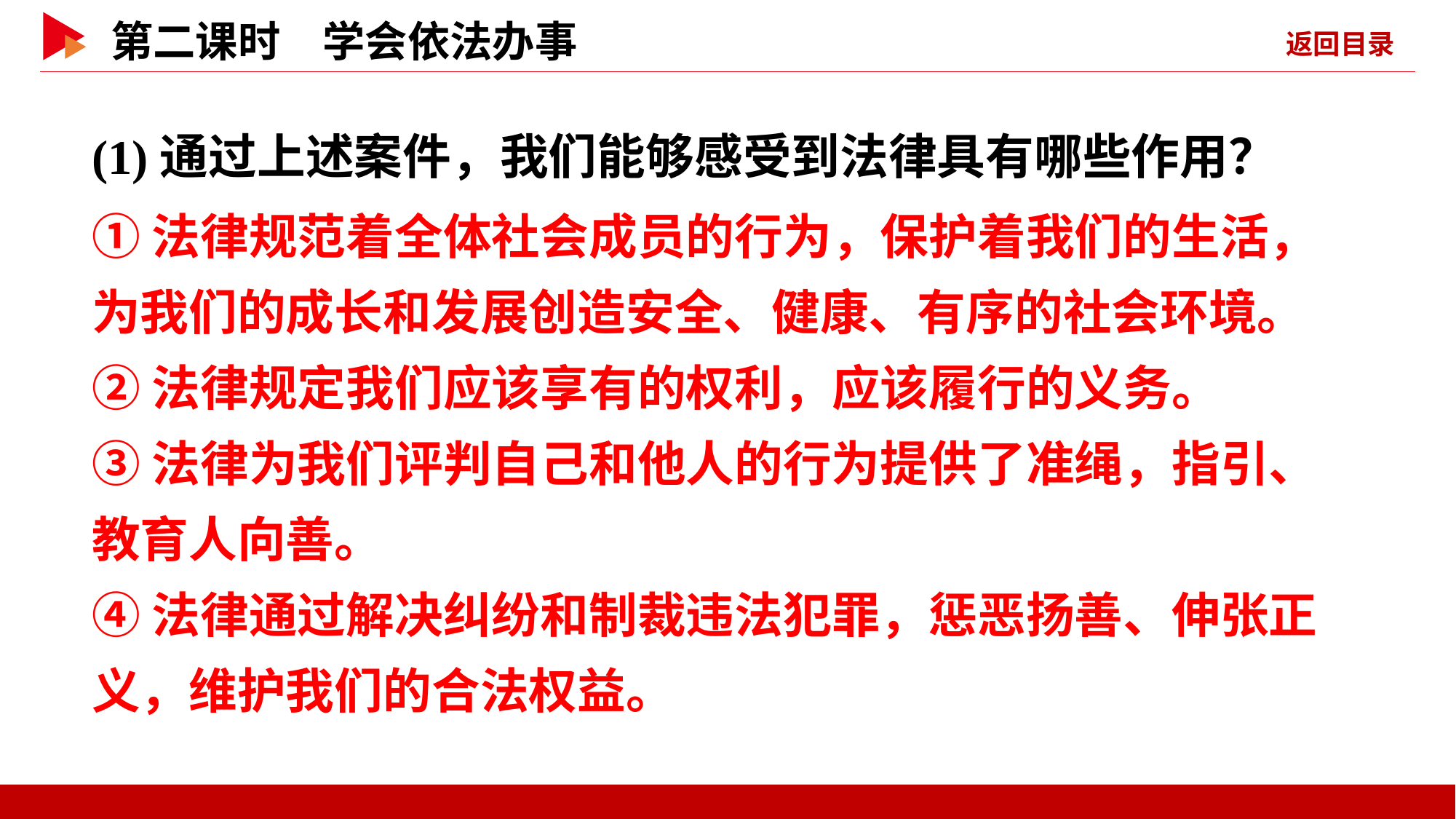

(1)通过上述案件，我们能够感受到法律具有哪些作用？
①法律规范着全体社会成员的行为，保护着我们的生活，为我们的成长和发展创造安全、健康、有序的社会环境。
②法律规定我们应该享有的权利，应该履行的义务。
③法律为我们评判自己和他人的行为提供了准绳，指引、教育人向善。
④法律通过解决纠纷和制裁违法犯罪，惩恶扬善、伸张正义，维护我们的合法权益。